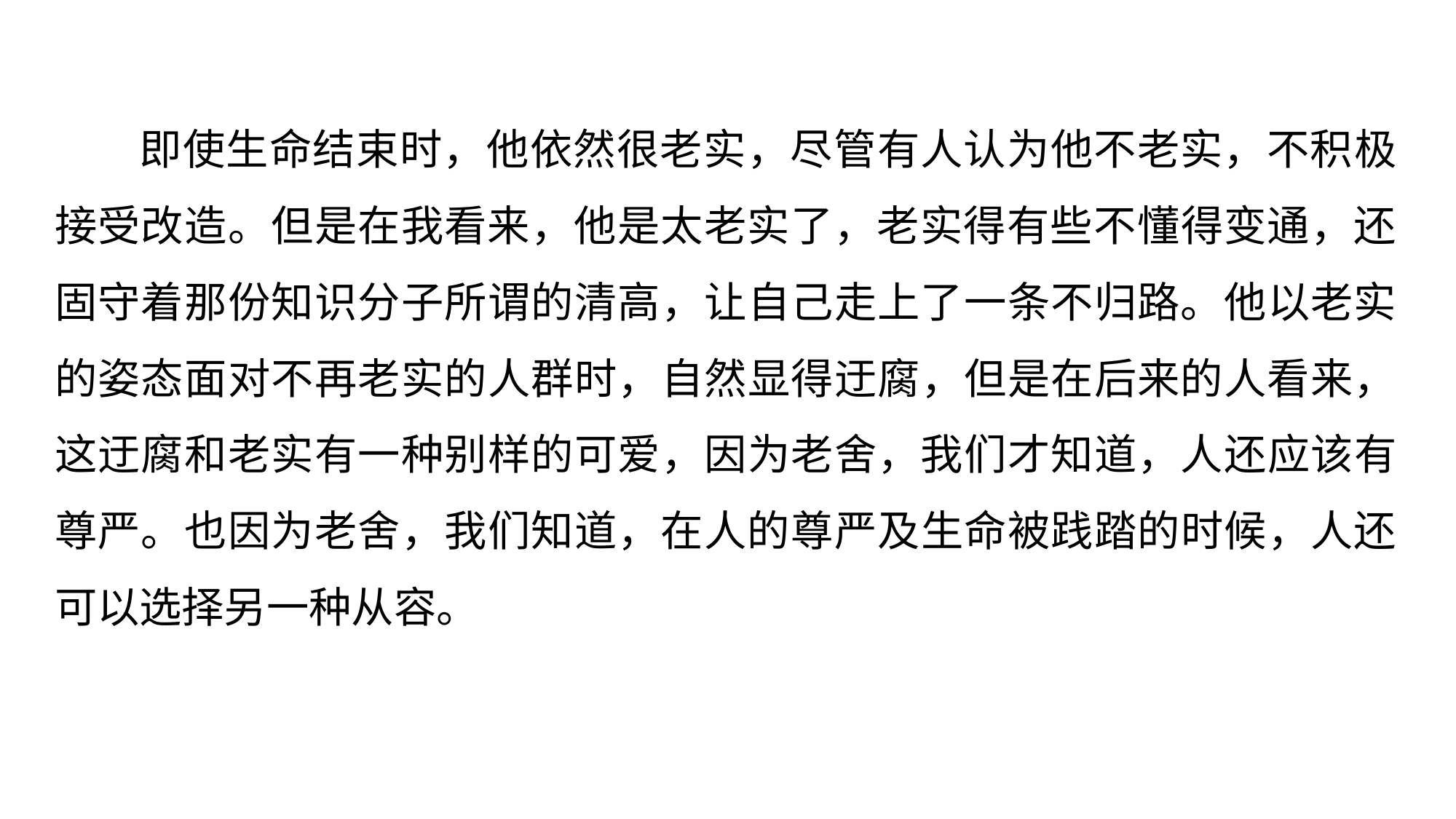

即使生命结束时，他依然很老实，尽管有人认为他不老实，不积极接受改造。但是在我看来，他是太老实了，老实得有些不懂得变通，还固守着那份知识分子所谓的清高，让自己走上了一条不归路。他以老实的姿态面对不再老实的人群时，自然显得迂腐，但是在后来的人看来，这迂腐和老实有一种别样的可爱，因为老舍，我们才知道，人还应该有尊严。也因为老舍，我们知道，在人的尊严及生命被践踏的时候，人还可以选择另一种从容。